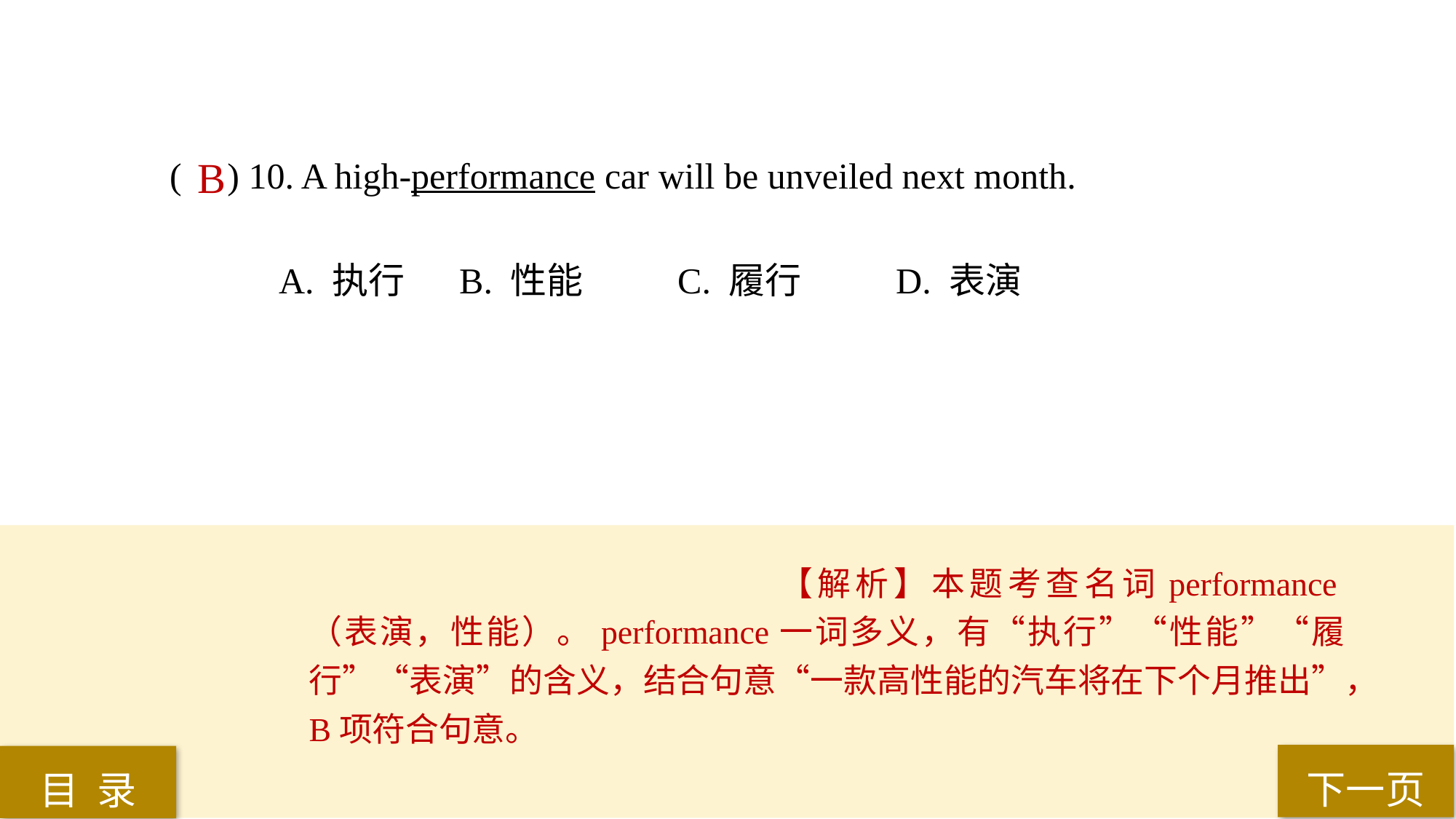

(     ) 10. A high-performance car will be unveiled next month.

A. 执行	 B. 性能	 C. 履行	 D. 表演
B
【解析】本题考查名词performance（表演，性能）。performance一词多义，有“执行”“性能”“履行”“表演”的含义，结合句意“一款高性能的汽车将在下个月推出”，B项符合句意。